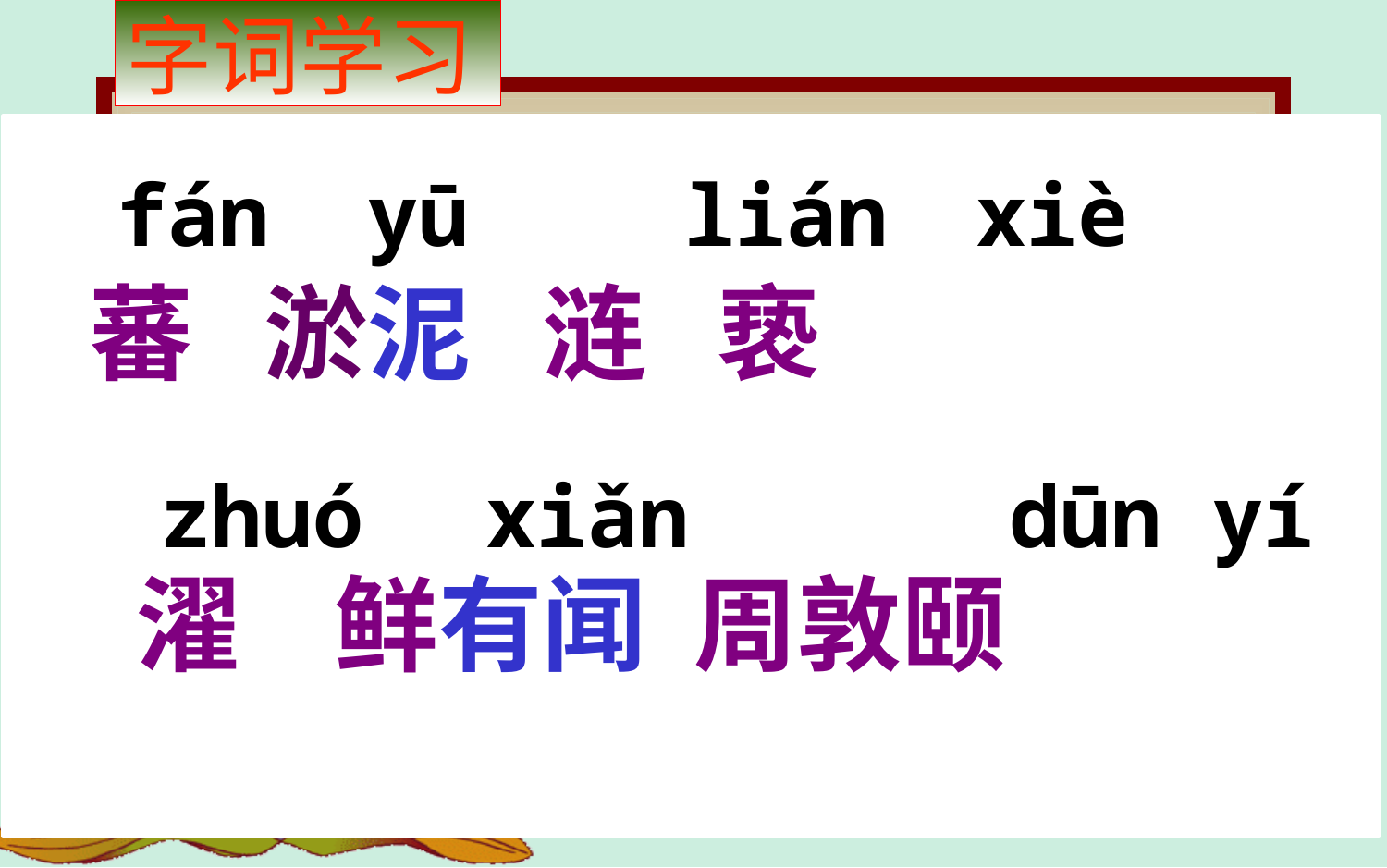

# 字词学习

  蕃   淤泥   涟   亵

    濯    鲜有闻  周敦颐

fán
yū
lián
xiè
zhuó
xiǎn
dūn yí